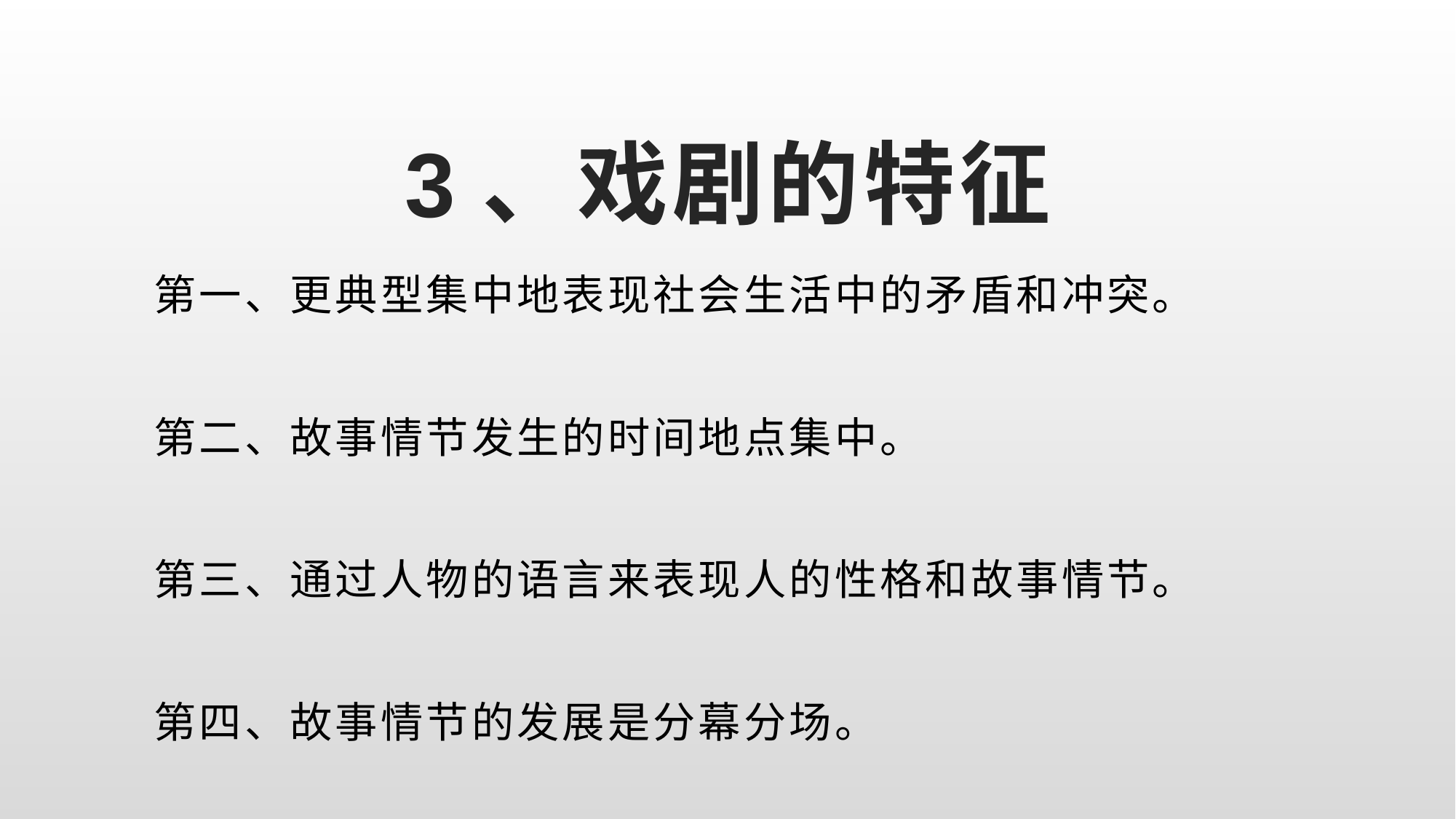

# 3、戏剧的特征
第一、更典型集中地表现社会生活中的矛盾和冲突。

第二、故事情节发生的时间地点集中。

第三、通过人物的语言来表现人的性格和故事情节。

第四、故事情节的发展是分幕分场。